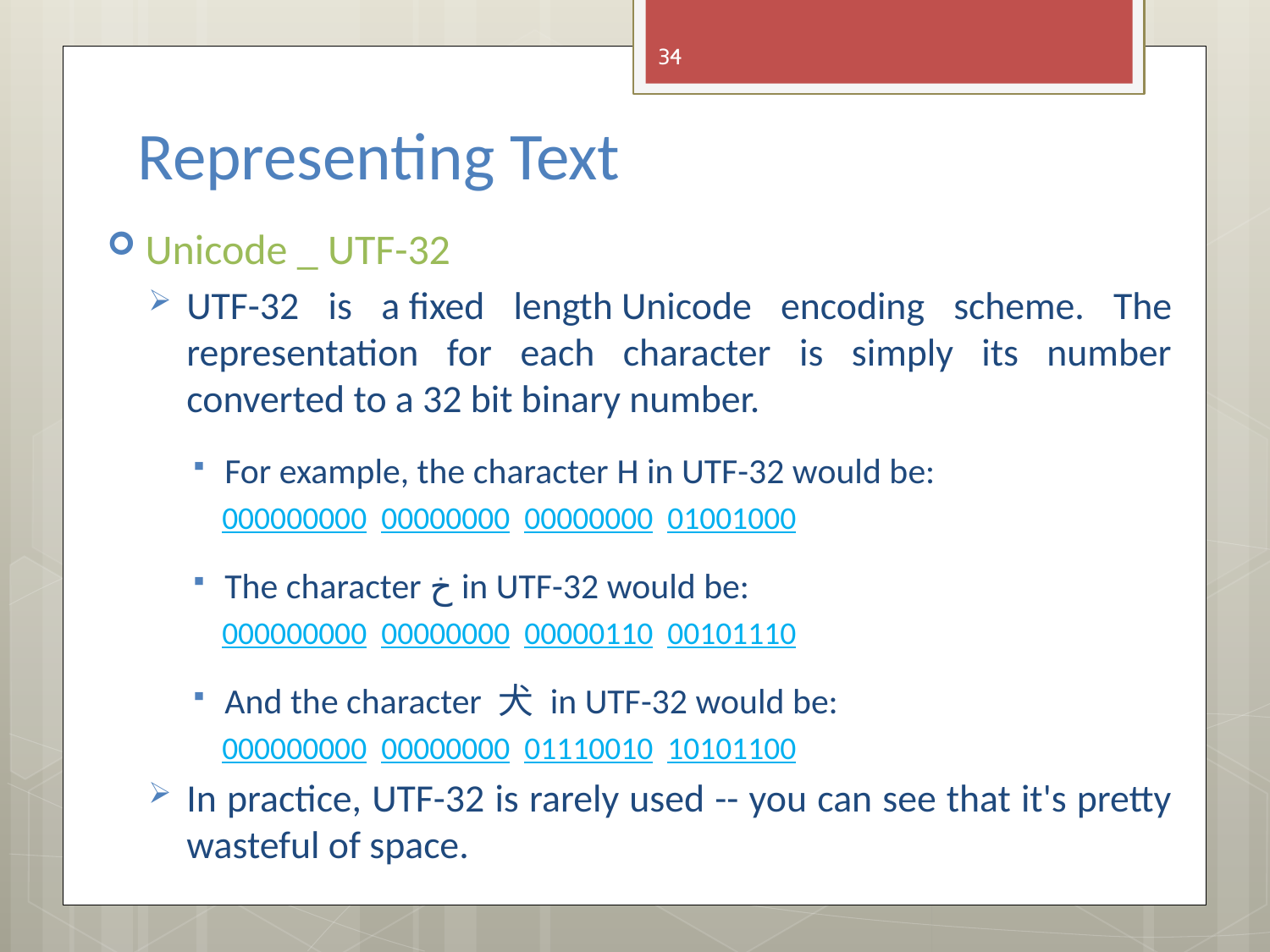

34
# Representing Text
Unicode _ UTF-32
UTF-32 is a fixed length Unicode encoding scheme. The representation for each character is simply its number converted to a 32 bit binary number.
For example, the character H in UTF-32 would be:
000000000  00000000  00000000  01001000
The character خ in UTF-32 would be:
000000000  00000000  00000110  00101110
And the character 犬 in UTF-32 would be:
000000000  00000000  01110010  10101100
In practice, UTF-32 is rarely used -- you can see that it's pretty wasteful of space.